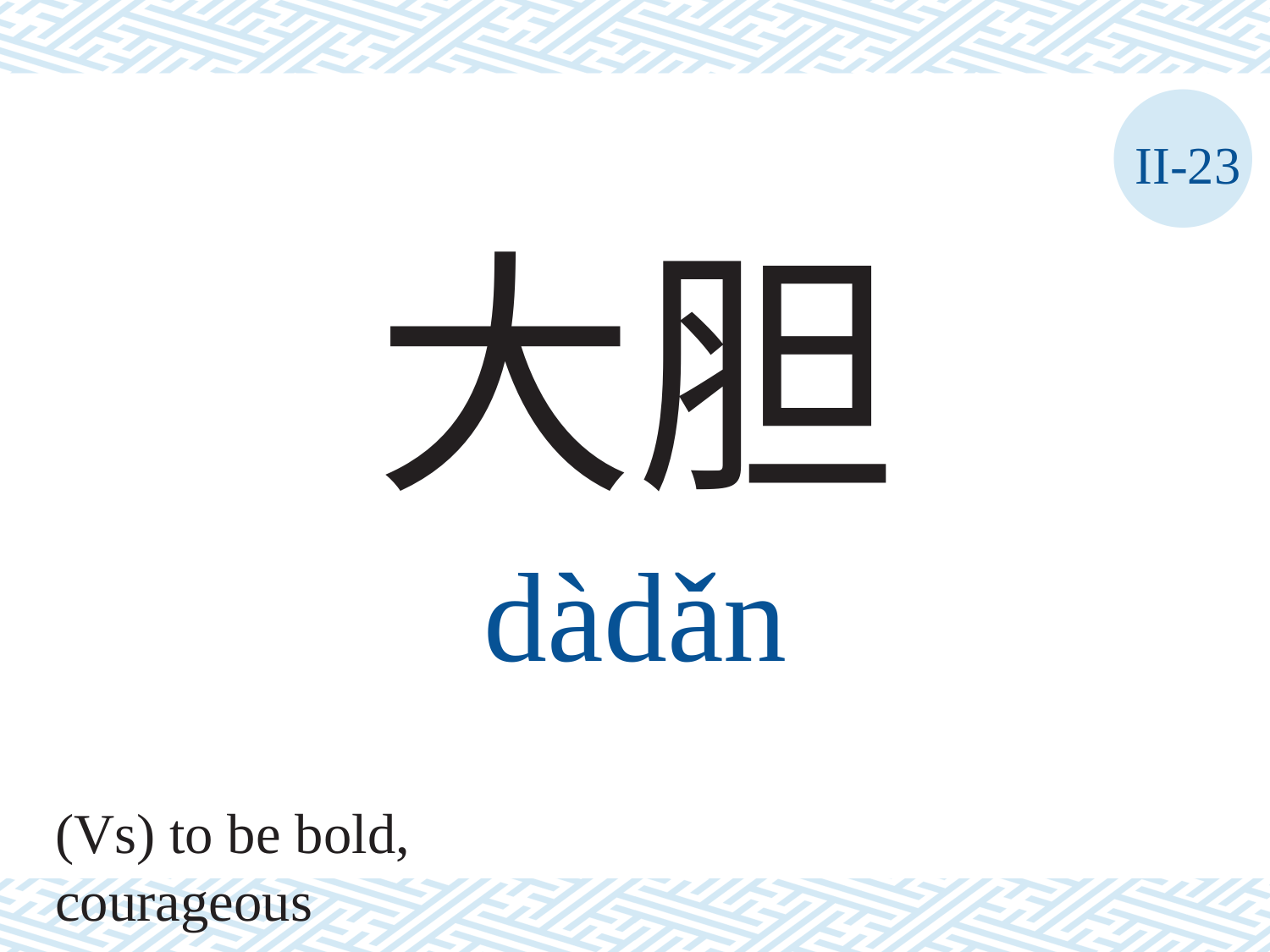

II-23
大胆
dàdǎn
(Vs) to be bold, courageous